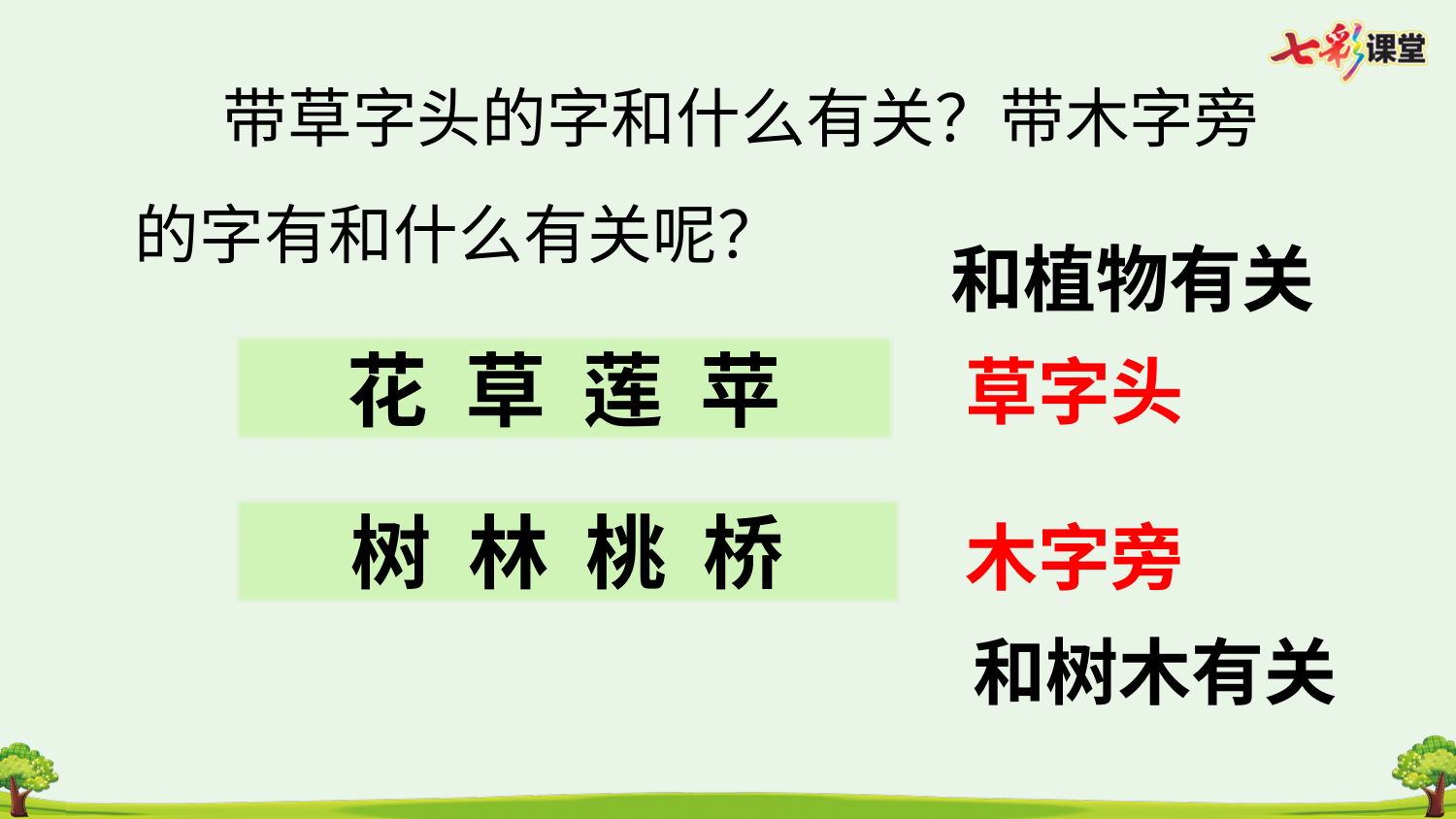

带草字头的字和什么有关？带木字旁的字有和什么有关呢？
和植物有关
花  草  莲  苹
草字头
树  林  桃  桥
木字旁
和树木有关